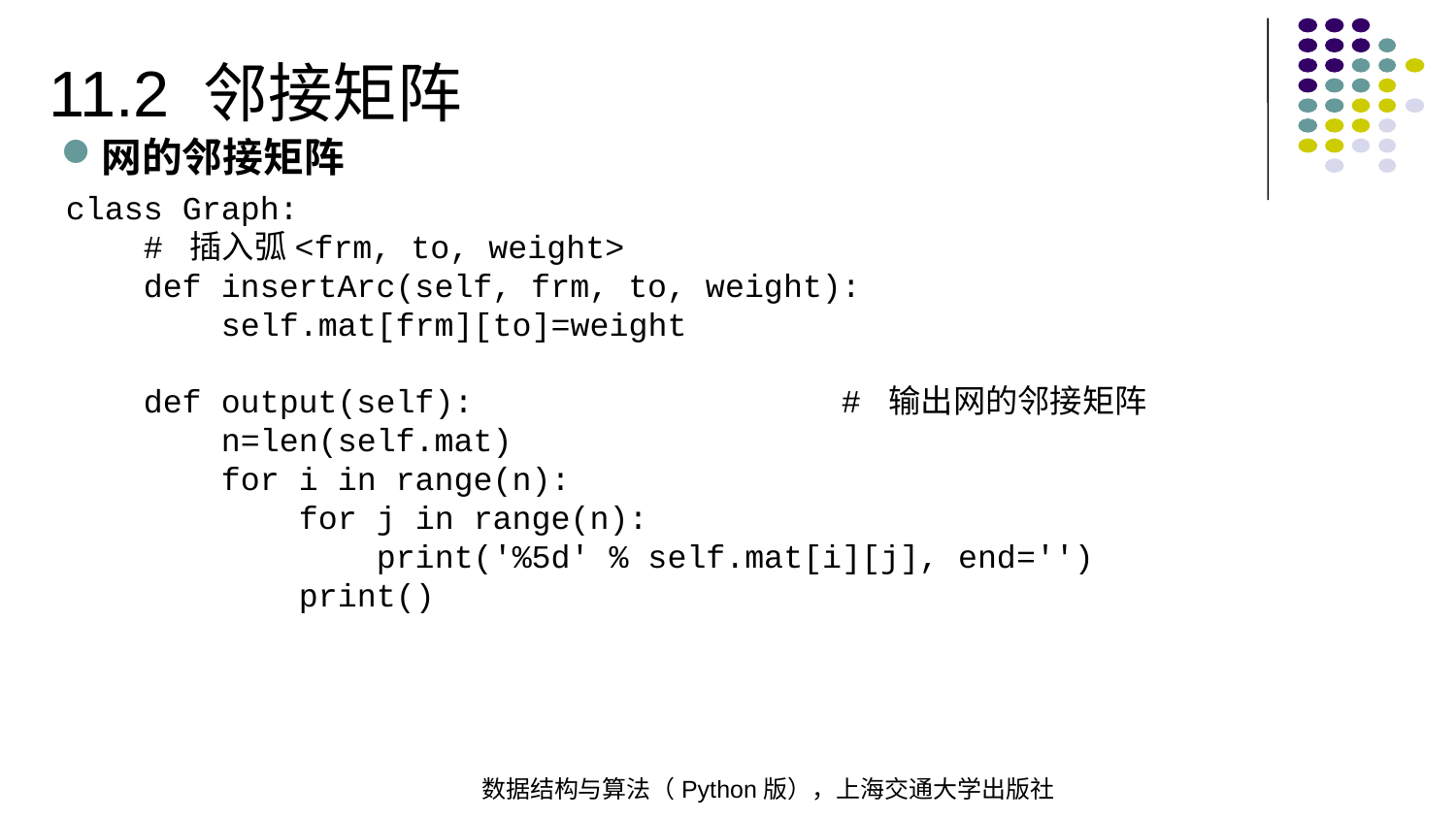

11.2 邻接矩阵
网的邻接矩阵
class Graph:
    # 插入弧<frm, to, weight>
    def insertArc(self, frm, to, weight):
        self.mat[frm][to]=weight

    def output(self):                   # 输出网的邻接矩阵
        n=len(self.mat)
        for i in range(n):
            for j in range(n):
                print('%5d' % self.mat[i][j], end='')
            print()